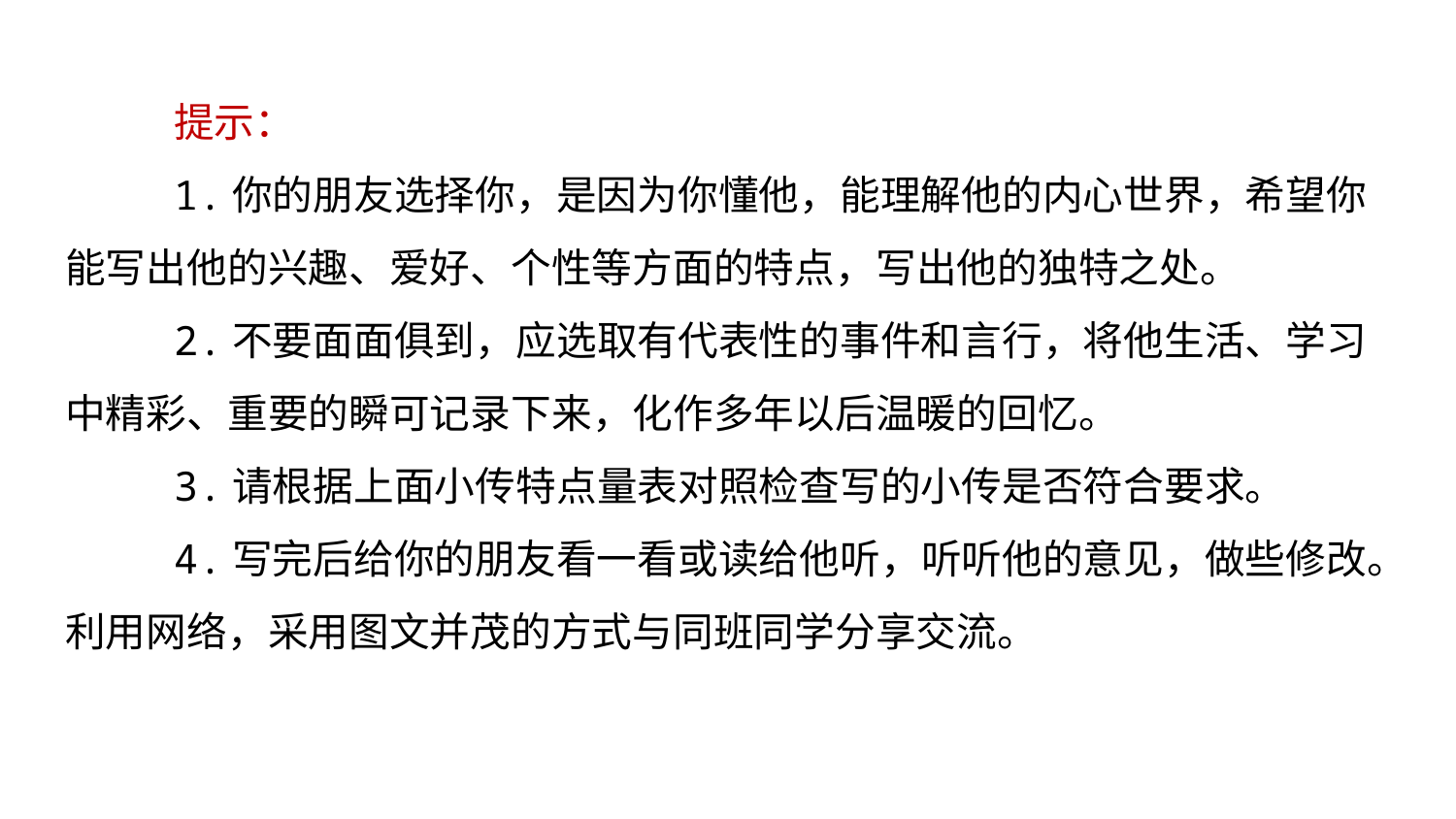

提示：
1.你的朋友选择你，是因为你懂他，能理解他的内心世界，希望你能写出他的兴趣、爱好、个性等方面的特点，写出他的独特之处。
2.不要面面俱到，应选取有代表性的事件和言行，将他生活、学习中精彩、重要的瞬可记录下来，化作多年以后温暖的回忆。
3.请根据上面小传特点量表对照检查写的小传是否符合要求。
4.写完后给你的朋友看一看或读给他听，听听他的意见，做些修改。利用网络，采用图文并茂的方式与同班同学分享交流。